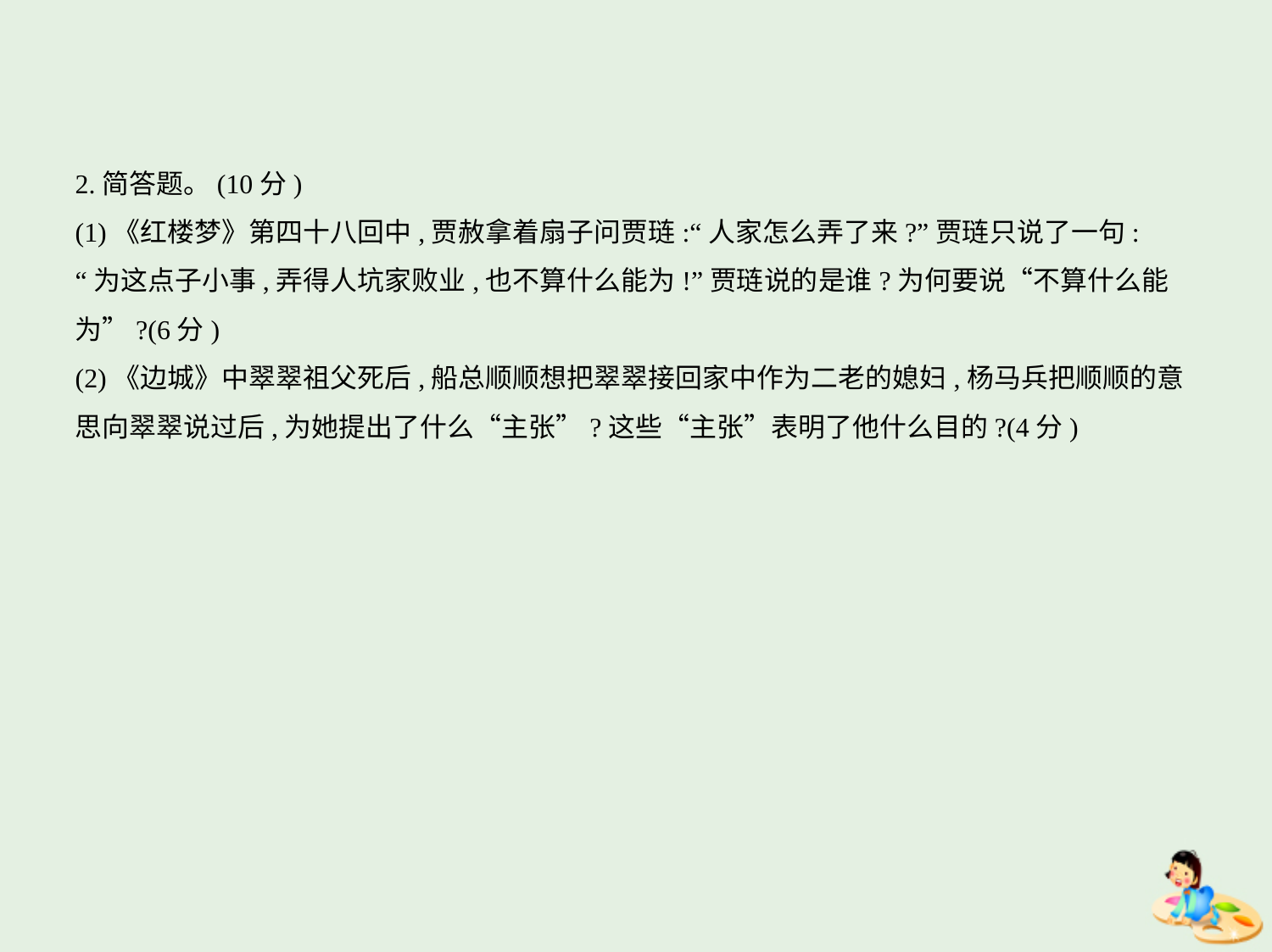

2.简答题。(10分)
(1)《红楼梦》第四十八回中,贾赦拿着扇子问贾琏:“人家怎么弄了来?”贾琏只说了一句:
“为这点子小事,弄得人坑家败业,也不算什么能为!”贾琏说的是谁?为何要说“不算什么能
为”?(6分)
(2)《边城》中翠翠祖父死后,船总顺顺想把翠翠接回家中作为二老的媳妇,杨马兵把顺顺的意
思向翠翠说过后,为她提出了什么“主张”?这些“主张”表明了他什么目的?(4分)